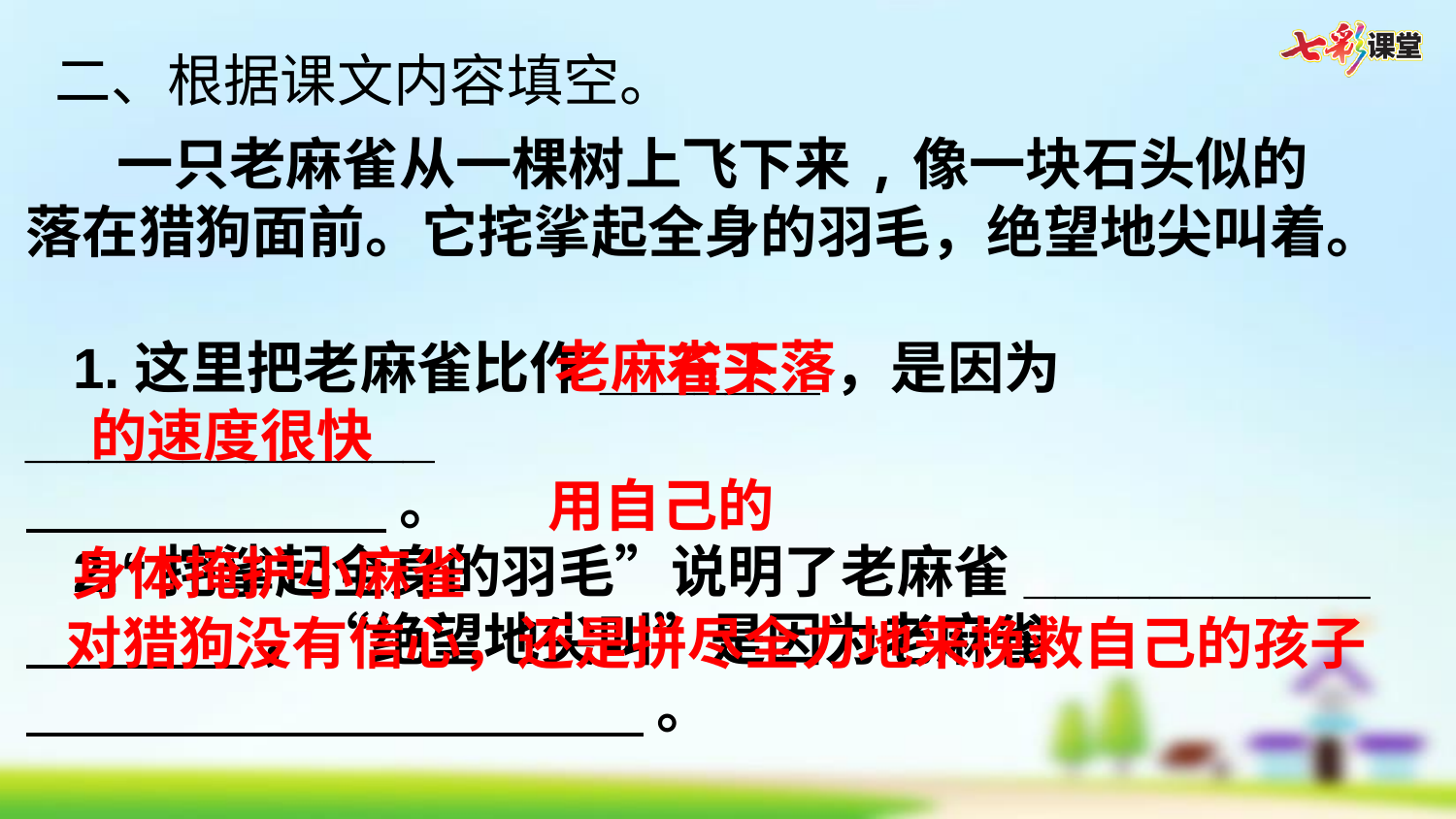

二、根据课文内容填空。
      一只老麻雀从一棵树上飞下来,像一块石头似的
落在猎狗面前。它挓挲起全身的羽毛，绝望地尖叫着。

   1.这里把老麻雀比作_______，是因为_____________
                            。
   2.“挓挲起全身的羽毛”说明了老麻雀___________
                 ，“绝望地尖叫”是因为老麻雀
                                                。
                                   老麻雀下落
的速度很快
石头
                                    用自己的
身体掩护小麻雀
对猎狗没有信心，还是拼尽全力地来挽救自己的孩子